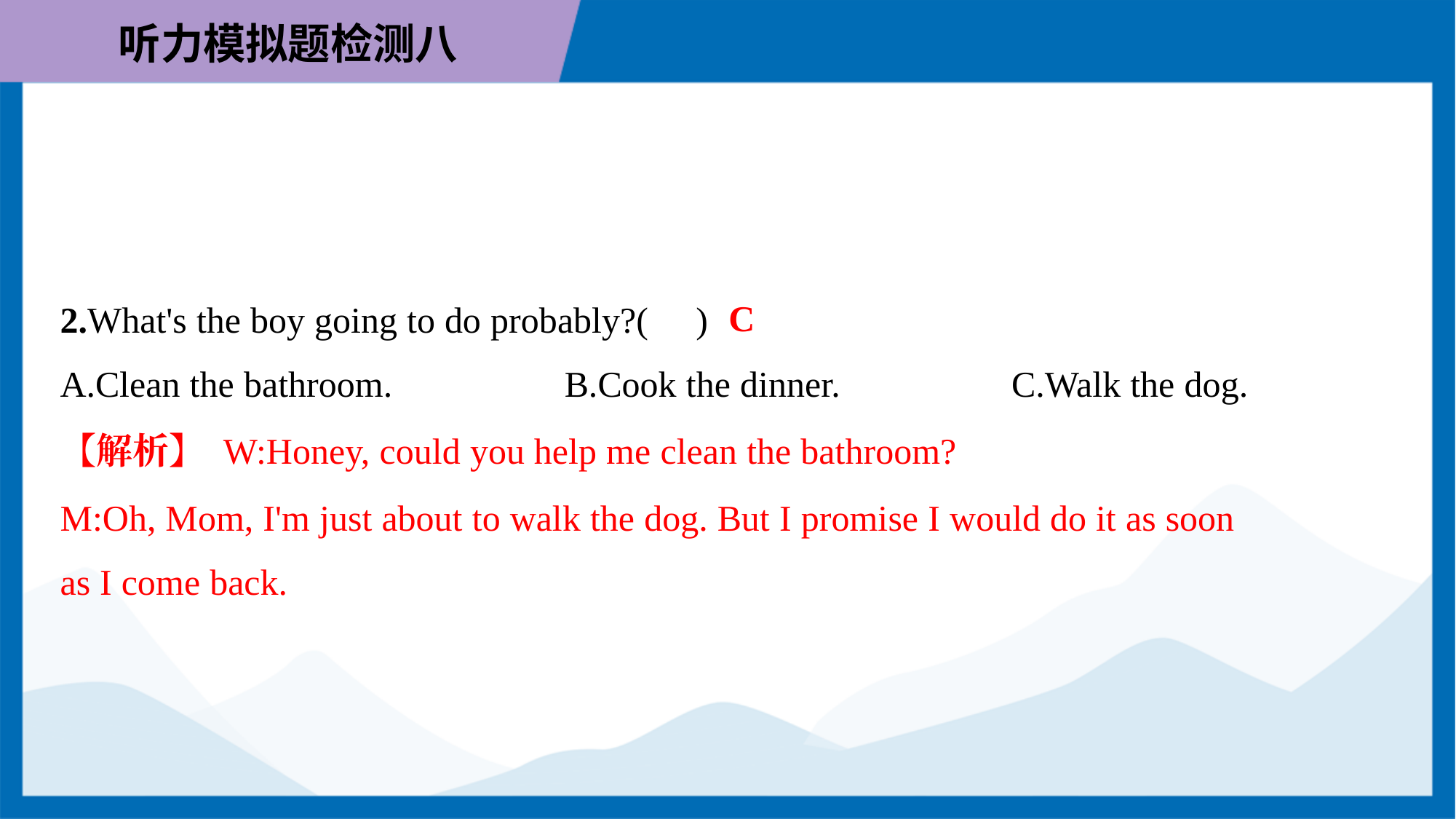

C
2.What's the boy going to do probably?(     )
A.Clean the bathroom.	B.Cook the dinner.	C.Walk the dog.
【解析】 W:Honey, could you help me clean the bathroom?
M:Oh, Mom, I'm just about to walk the dog. But I promise I would do it as soon
as I come back.